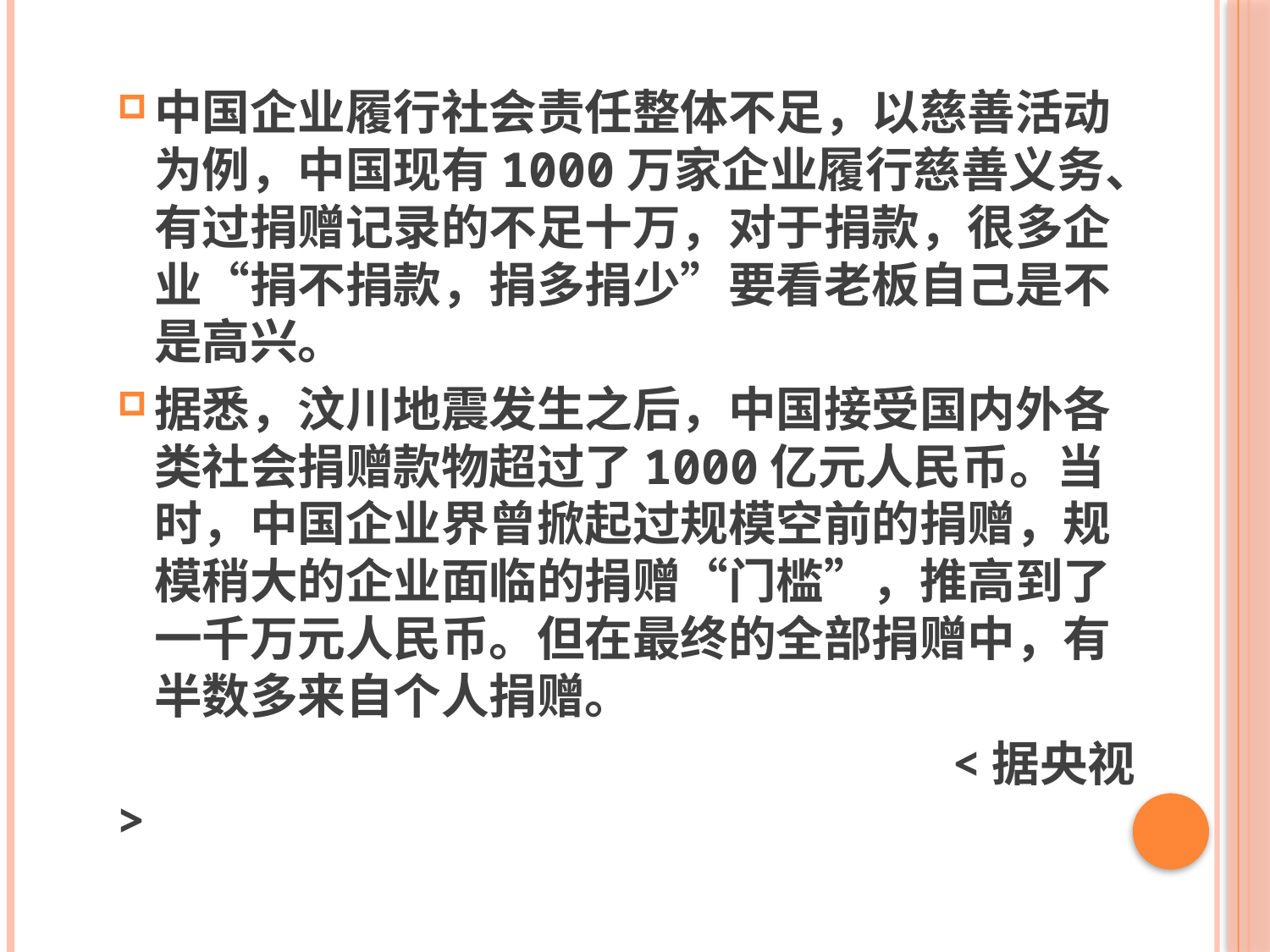

中国企业履行社会责任整体不足，以慈善活动为例，中国现有1000万家企业履行慈善义务、有过捐赠记录的不足十万，对于捐款，很多企业“捐不捐款，捐多捐少”要看老板自己是不是高兴。
据悉，汶川地震发生之后，中国接受国内外各类社会捐赠款物超过了1000亿元人民币。当时，中国企业界曾掀起过规模空前的捐赠，规模稍大的企业面临的捐赠“门槛”，推高到了一千万元人民币。但在最终的全部捐赠中，有半数多来自个人捐赠。
                             <据央视>